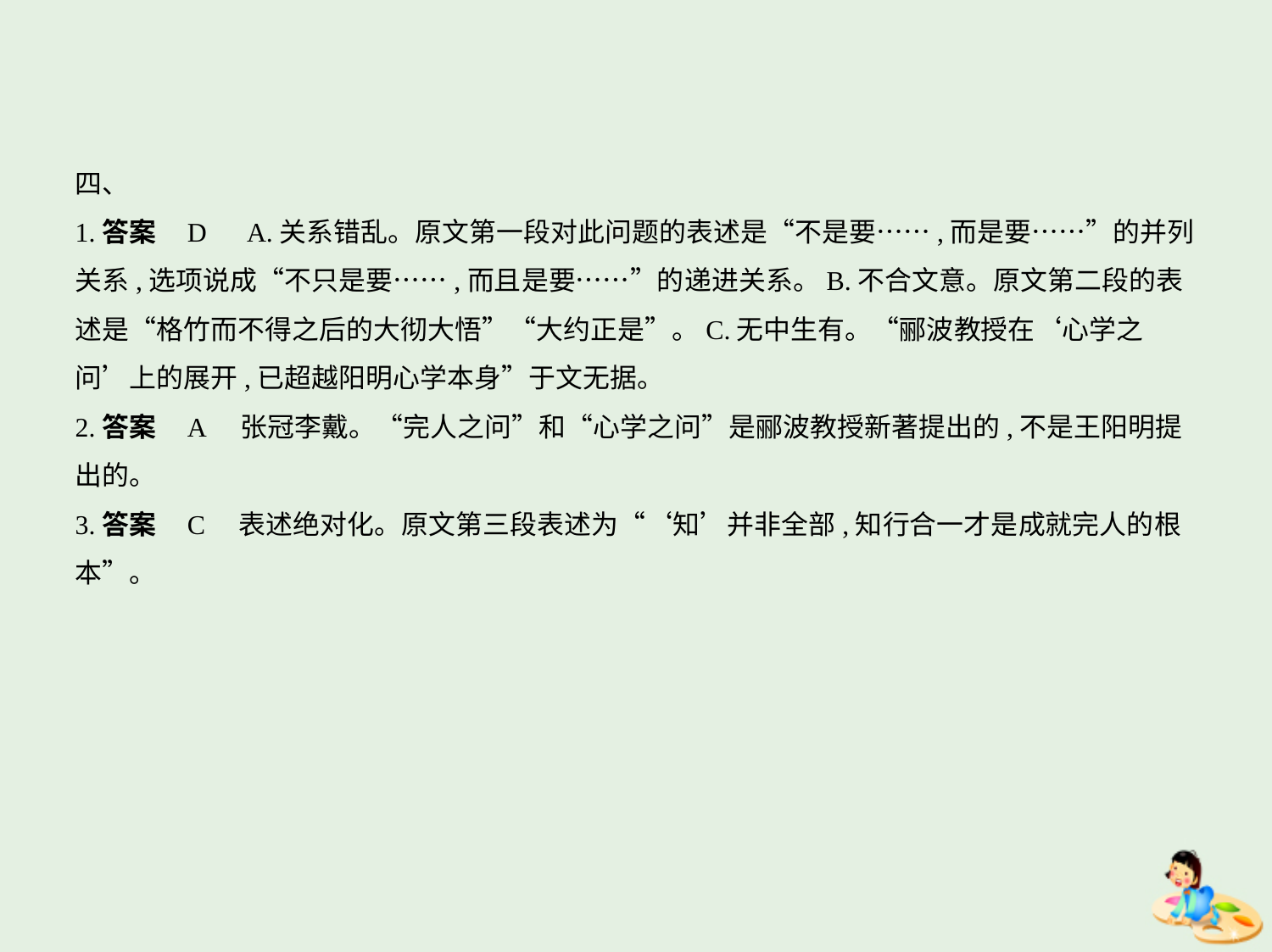

四、
1.答案    D　A.关系错乱。原文第一段对此问题的表述是“不是要……,而是要……”的并列
关系,选项说成“不只是要……,而且是要……”的递进关系。B.不合文意。原文第二段的表
述是“格竹而不得之后的大彻大悟”“大约正是”。C.无中生有。“郦波教授在‘心学之
问’上的展开,已超越阳明心学本身”于文无据。
2.答案    A　张冠李戴。“完人之问”和“心学之问”是郦波教授新著提出的,不是王阳明提
出的。
3.答案    C　表述绝对化。原文第三段表述为“‘知’并非全部,知行合一才是成就完人的根
本”。